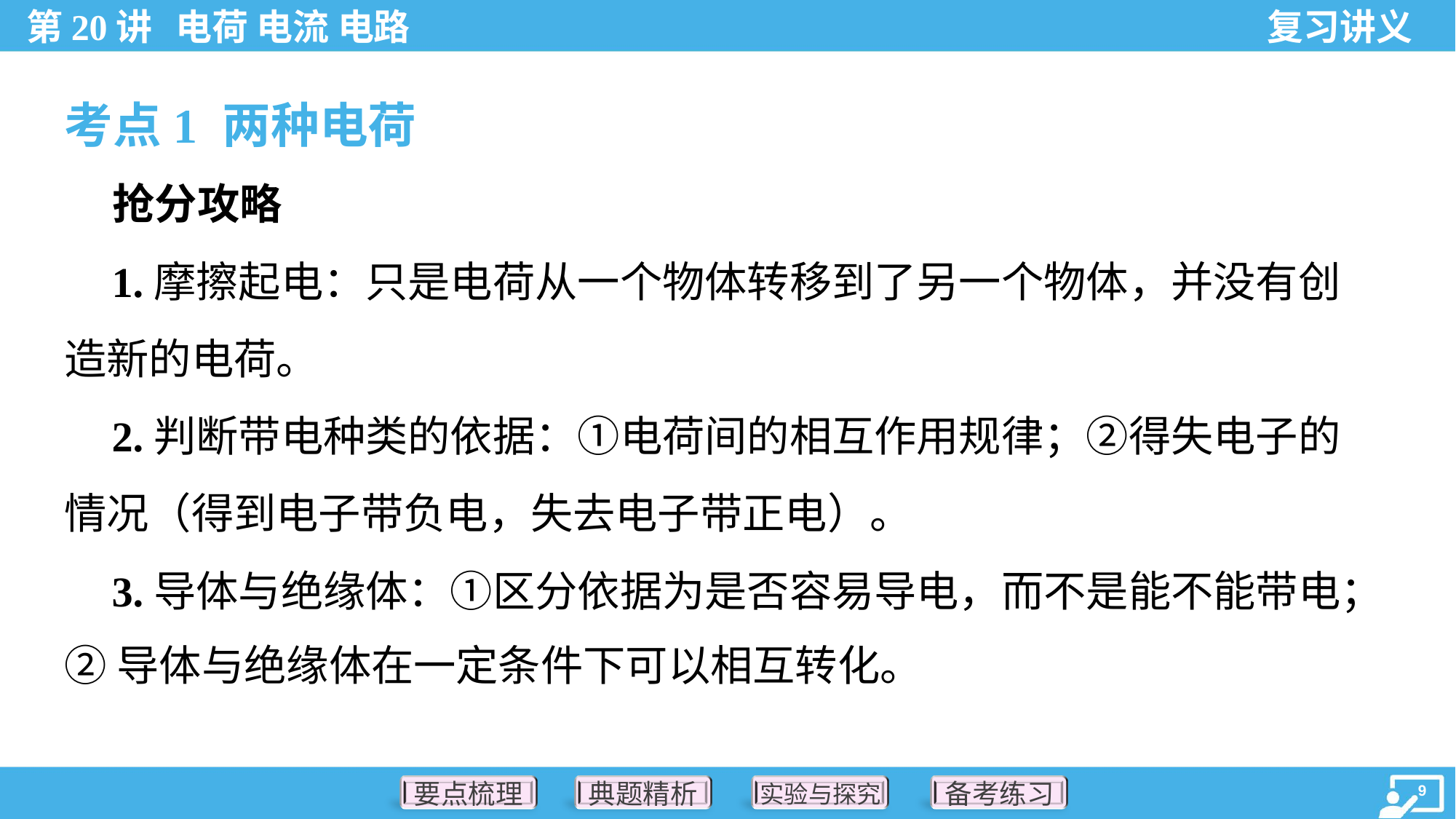

考点1 两种电荷
    抢分攻略
    1.摩擦起电：只是电荷从一个物体转移到了另一个物体，并没有创
造新的电荷。
    2.判断带电种类的依据：①电荷间的相互作用规律；②得失电子的
情况（得到电子带负电，失去电子带正电）。
    3.导体与绝缘体：①区分依据为是否容易导电，而不是能不能带电；
②导体与绝缘体在一定条件下可以相互转化。